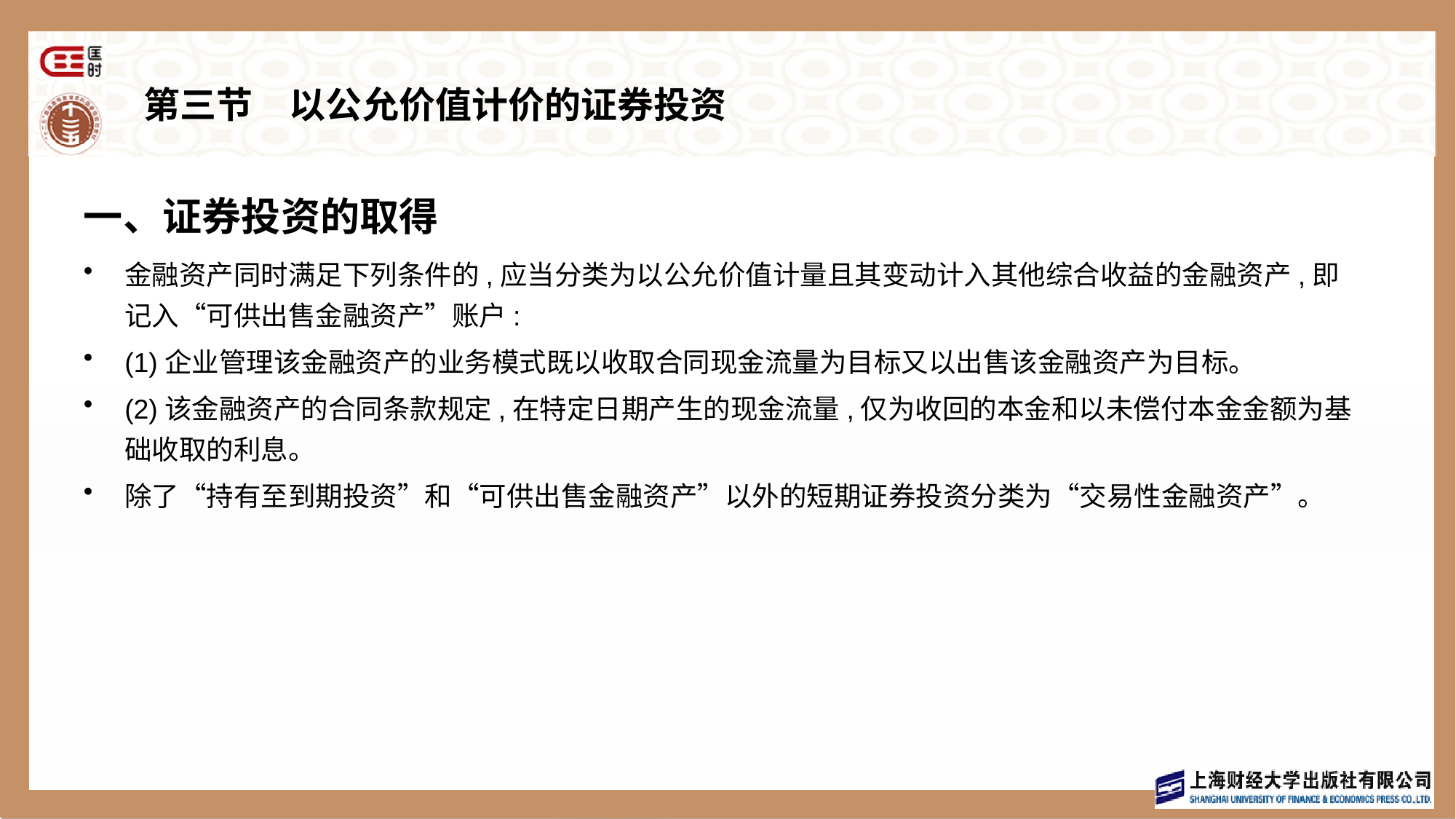

# 第三节　以公允价值计价的证券投资
一、证券投资的取得
金融资产同时满足下列条件的,应当分类为以公允价值计量且其变动计入其他综合收益的金融资产,即记入“可供出售金融资产”账户:
(1)企业管理该金融资产的业务模式既以收取合同现金流量为目标又以出售该金融资产为目标。
(2)该金融资产的合同条款规定,在特定日期产生的现金流量,仅为收回的本金和以未偿付本金金额为基础收取的利息。
除了“持有至到期投资”和“可供出售金融资产”以外的短期证券投资分类为“交易性金融资产”。